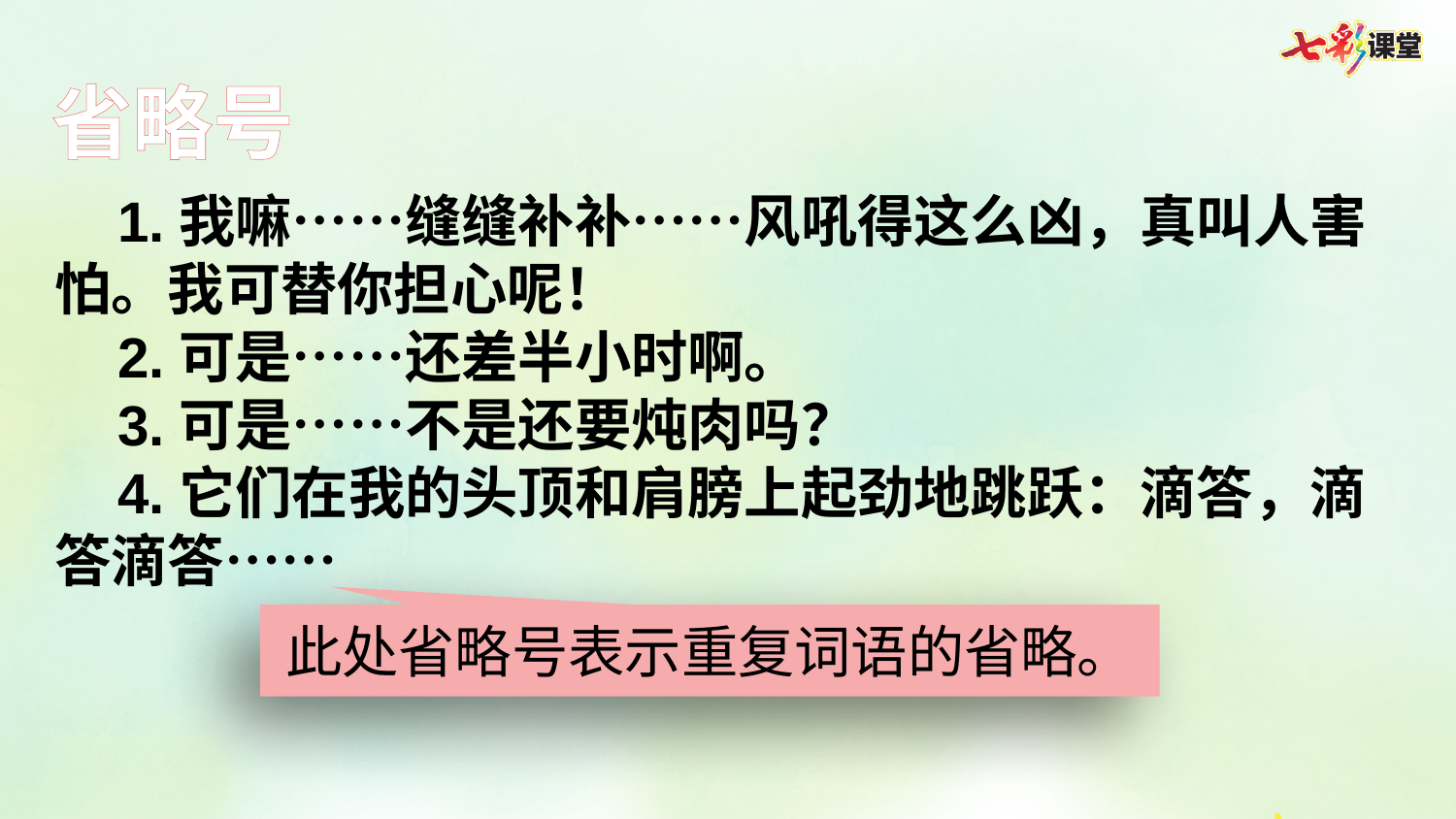

省略号
    1.我嘛……缝缝补补……风吼得这么凶，真叫人害怕。我可替你担心呢！
    2.可是……还差半小时啊。
    3.可是……不是还要炖肉吗？
    4.它们在我的头顶和肩膀上起劲地跳跃：滴答，滴答滴答……
此处省略号表示重复词语的省略。